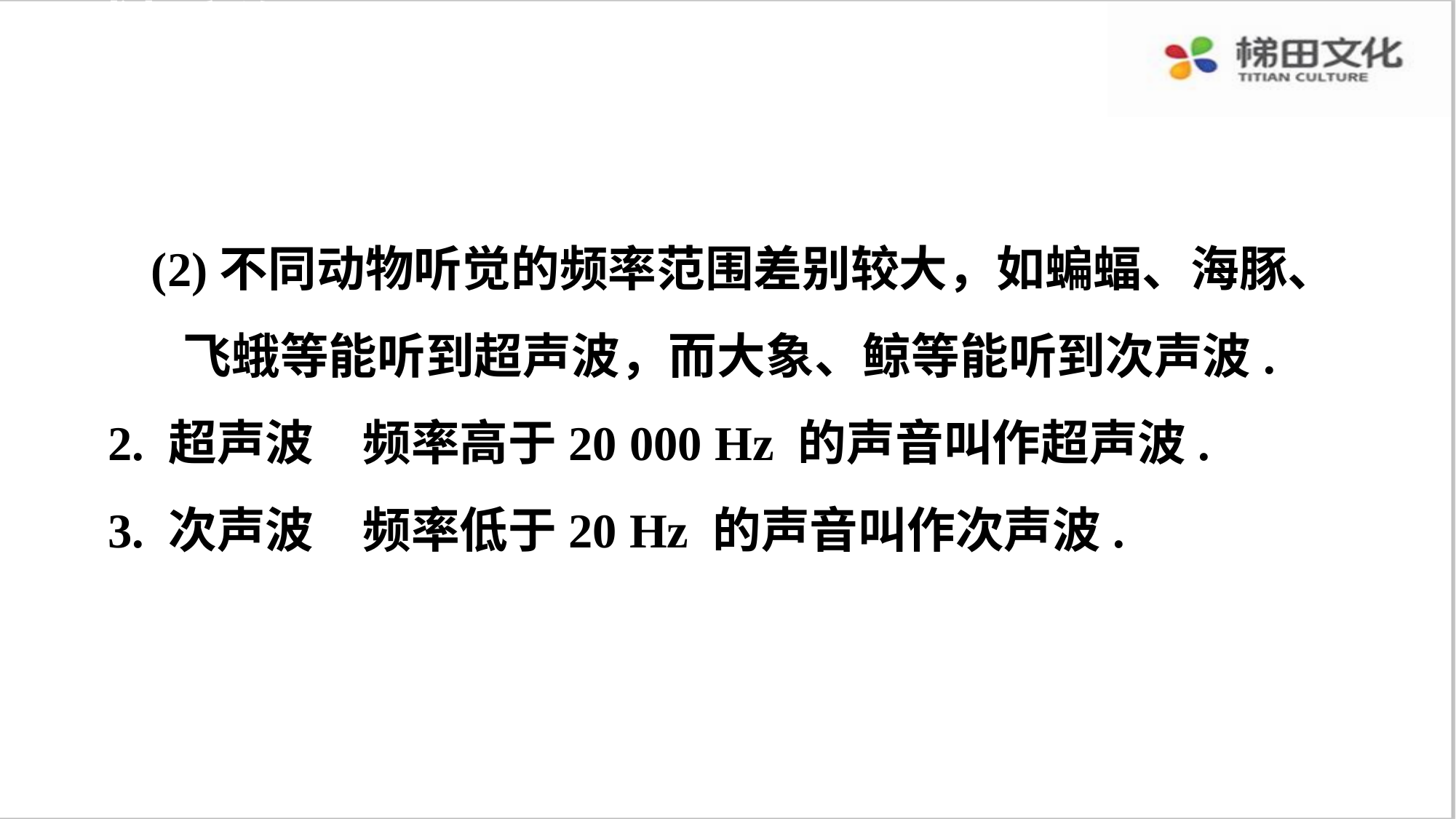

感悟新知
(2)不同动物听觉的频率范围差别较大，如蝙蝠、海豚、飞蛾等能听到超声波，而大象、鲸等能听到次声波.
2. 超声波　频率高于20 000 Hz 的声音叫作超声波.
3. 次声波　频率低于20 Hz 的声音叫作次声波.